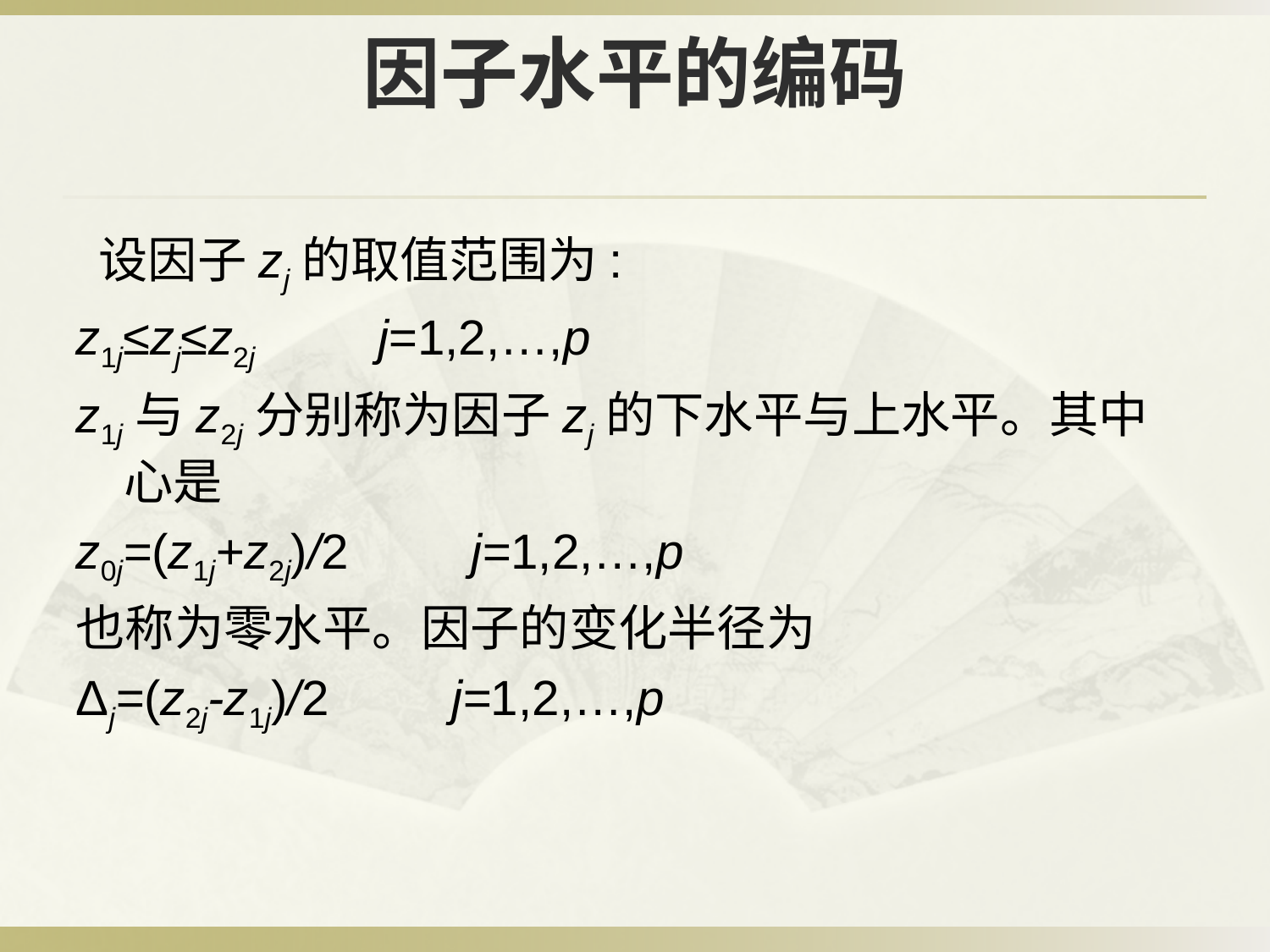

# 因子水平的编码
 设因子zj的取值范围为:
z1j≤zj≤z2j　　j=1,2,…,p
z1j与z2j分别称为因子zj的下水平与上水平。其中心是
z0j=(z1j+z2j)/2　　j=1,2,…,p
也称为零水平。因子的变化半径为
Δj=(z2j-z1j)/2　　j=1,2,…,p